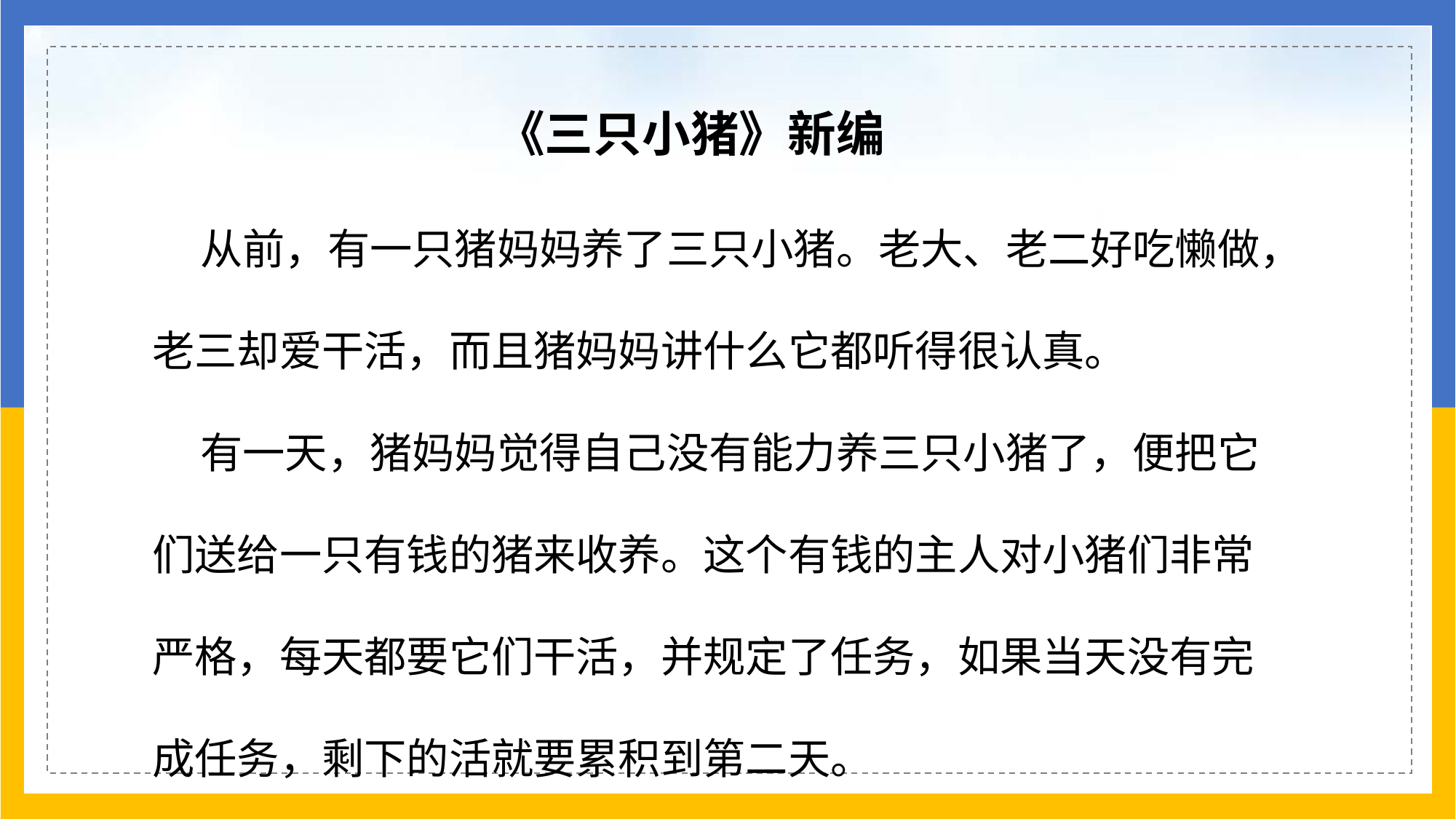

《三只小猪》新编
    从前，有一只猪妈妈养了三只小猪。老大、老二好吃懒做，老三却爱干活，而且猪妈妈讲什么它都听得很认真。
    有一天，猪妈妈觉得自己没有能力养三只小猪了，便把它们送给一只有钱的猪来收养。这个有钱的主人对小猪们非常严格，每天都要它们干活，并规定了任务，如果当天没有完成任务，剩下的活就要累积到第二天。